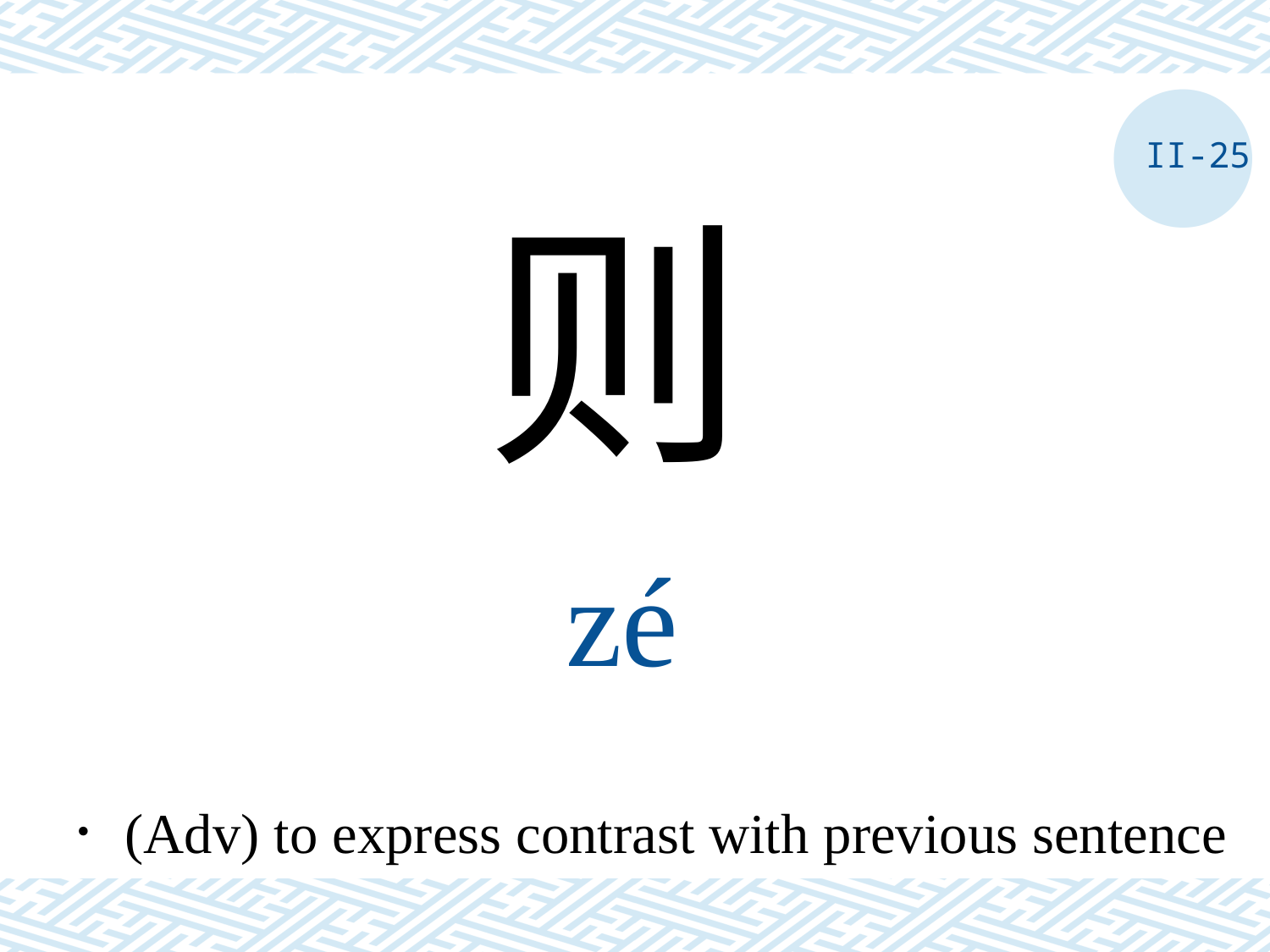

II-25

则
zé
．(Adv) to express contrast with previous sentence